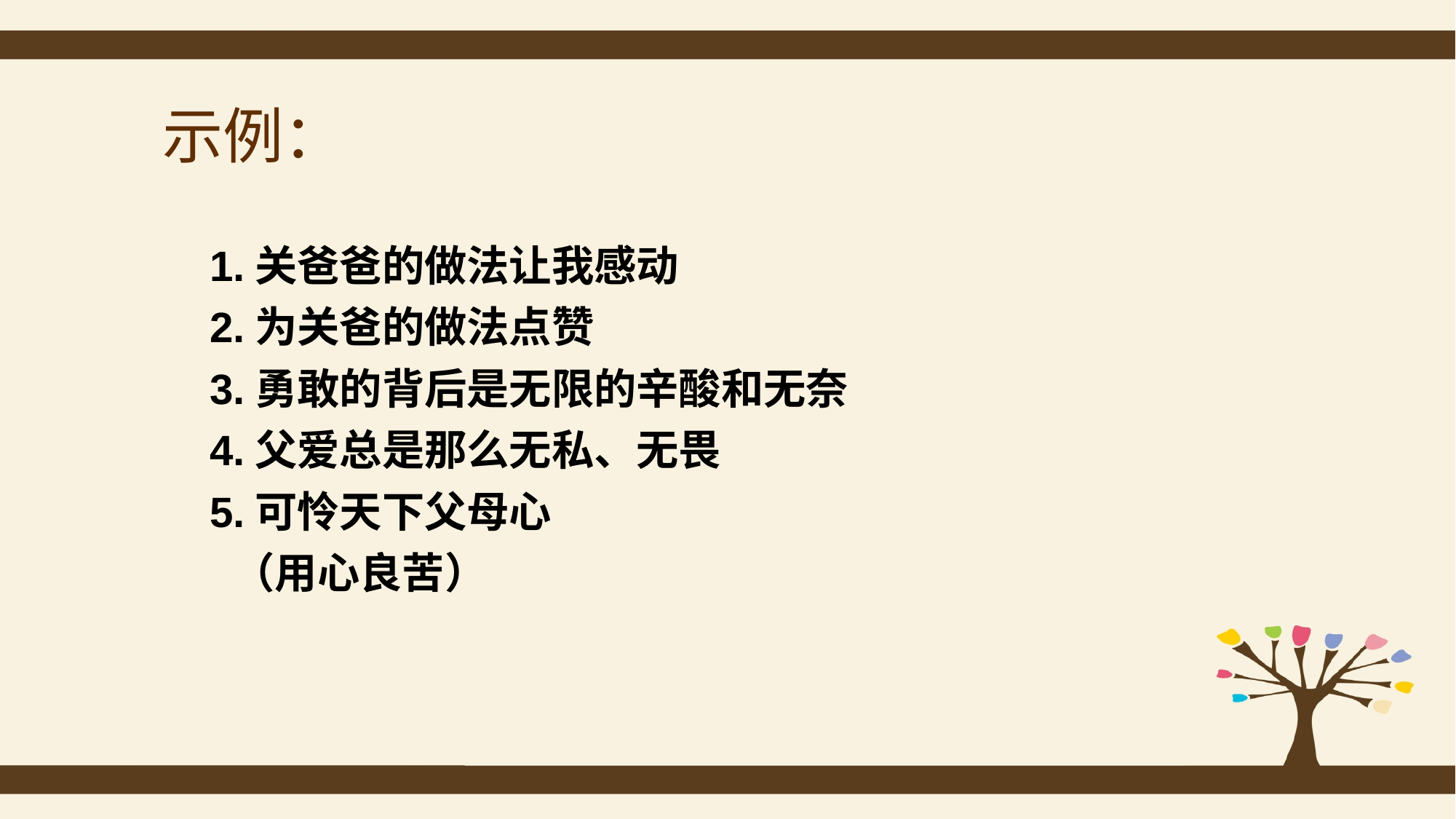

示例：

    1.关爸爸的做法让我感动
    2.为关爸的做法点赞
    3.勇敢的背后是无限的辛酸和无奈
    4.父爱总是那么无私、无畏
    5.可怜天下父母心
      （用心良苦）